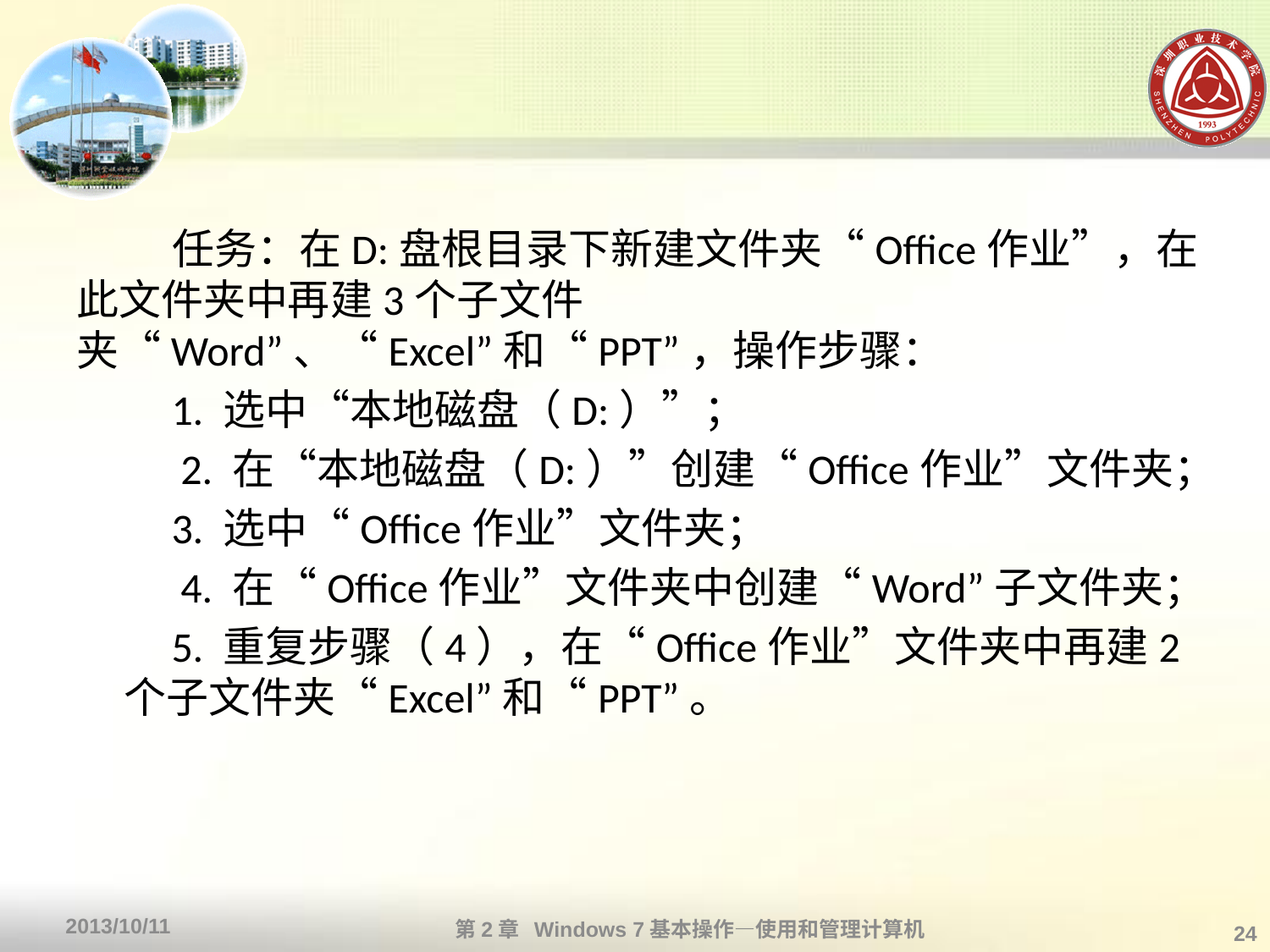

#
         任务：在D:盘根目录下新建文件夹“Office作业”，在此文件夹中再建3个子文件夹“Word”、“Excel”和“PPT”，操作步骤：
          1. 选中“本地磁盘（D:）”；
　　 2. 在“本地磁盘（D:）”创建“Office作业”文件夹；
          3. 选中“Office作业”文件夹；
　　 4. 在“Office作业”文件夹中创建“Word”子文件夹；
          5. 重复步骤（4），在“Office作业”文件夹中再建2个子文件夹“Excel”和“PPT”。
第2章  Windows 7基本操作—使用和管理计算机
2013/10/11
24